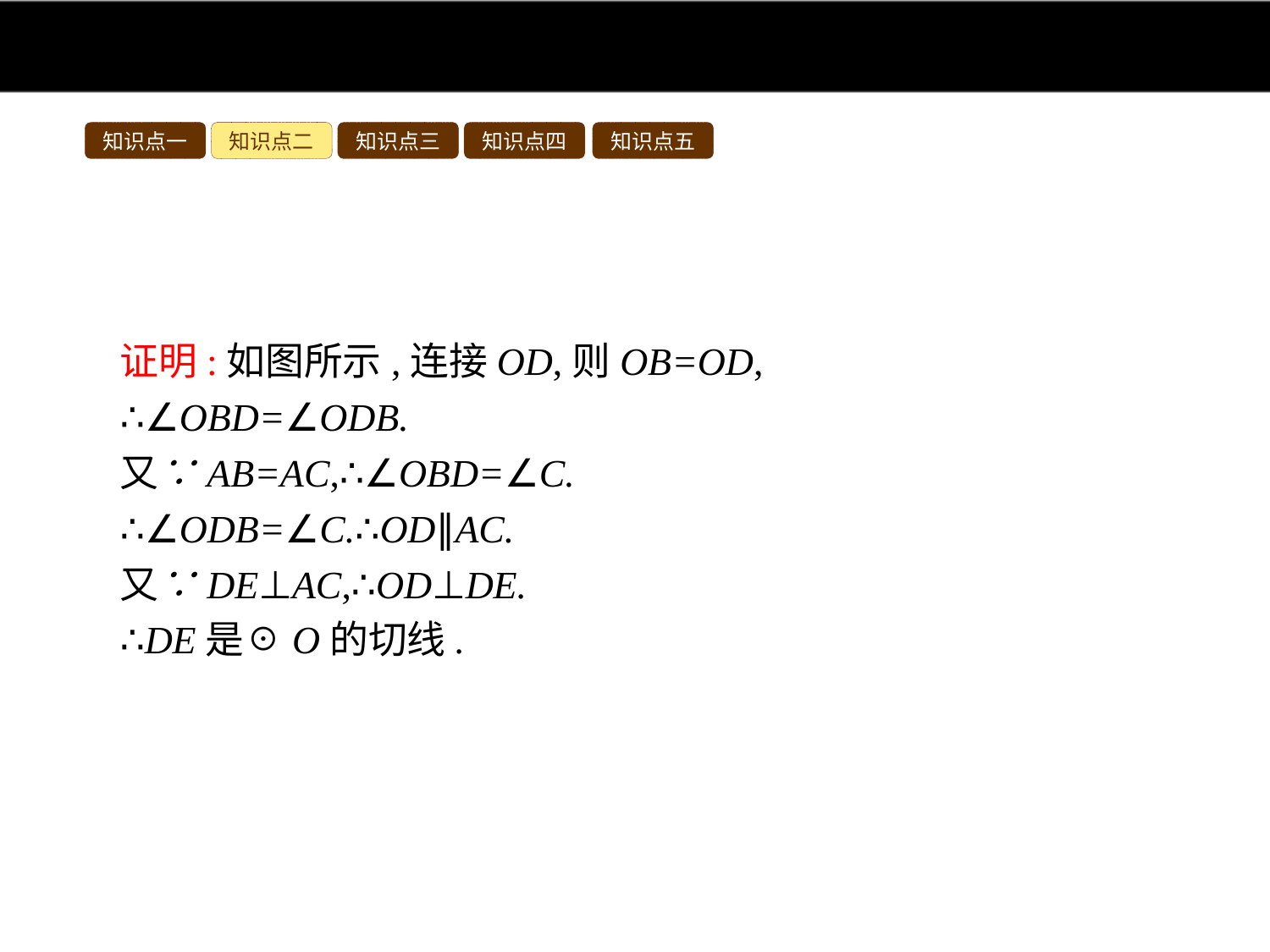

知识点一
知识点二
知识点三
知识点四
知识点五
证明:如图所示,连接OD,则OB=OD,
∴∠OBD=∠ODB.
又∵AB=AC,∴∠OBD=∠C.
∴∠ODB=∠C.∴OD∥AC.
又∵DE⊥AC,∴OD⊥DE.
∴DE是☉O的切线.